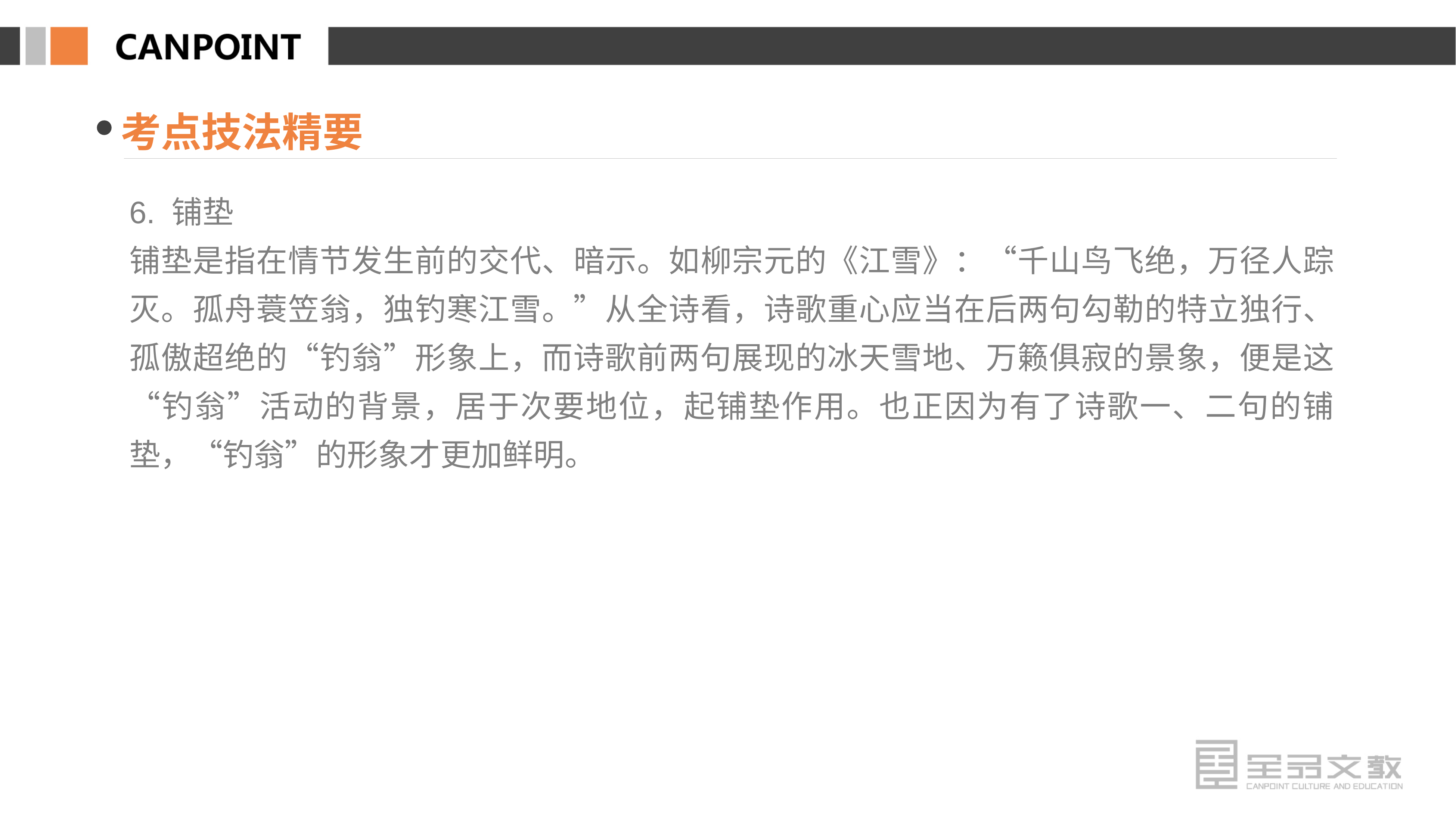

考点技法精要

6. 铺垫
铺垫是指在情节发生前的交代、暗示。如柳宗元的《江雪》：“千山鸟飞绝，万径人踪灭。孤舟蓑笠翁，独钓寒江雪。”从全诗看，诗歌重心应当在后两句勾勒的特立独行、孤傲超绝的“钓翁”形象上，而诗歌前两句展现的冰天雪地、万籁俱寂的景象，便是这“钓翁”活动的背景，居于次要地位，起铺垫作用。也正因为有了诗歌一、二句的铺垫，“钓翁”的形象才更加鲜明。